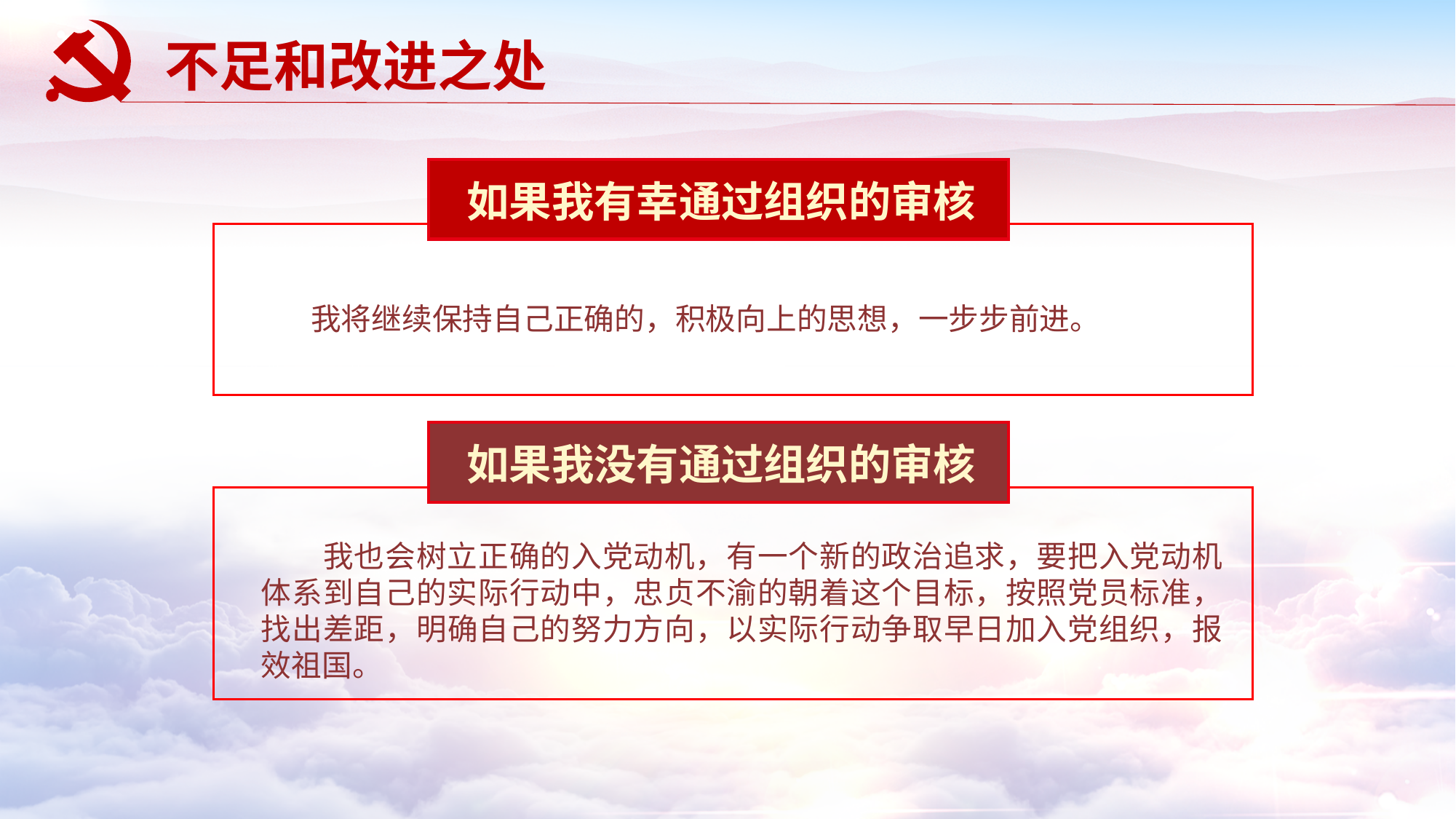

不足和改进之处
如果我有幸通过组织的审核

我将继续保持自己正确的，积极向上的思想，一步步前进。
如果我没有通过组织的审核

　　我也会树立正确的入党动机，有一个新的政治追求，要把入党动机体系到自己的实际行动中，忠贞不渝的朝着这个目标，按照党员标准，找出差距，明确自己的努力方向，以实际行动争取早日加入党组织，报效祖国。